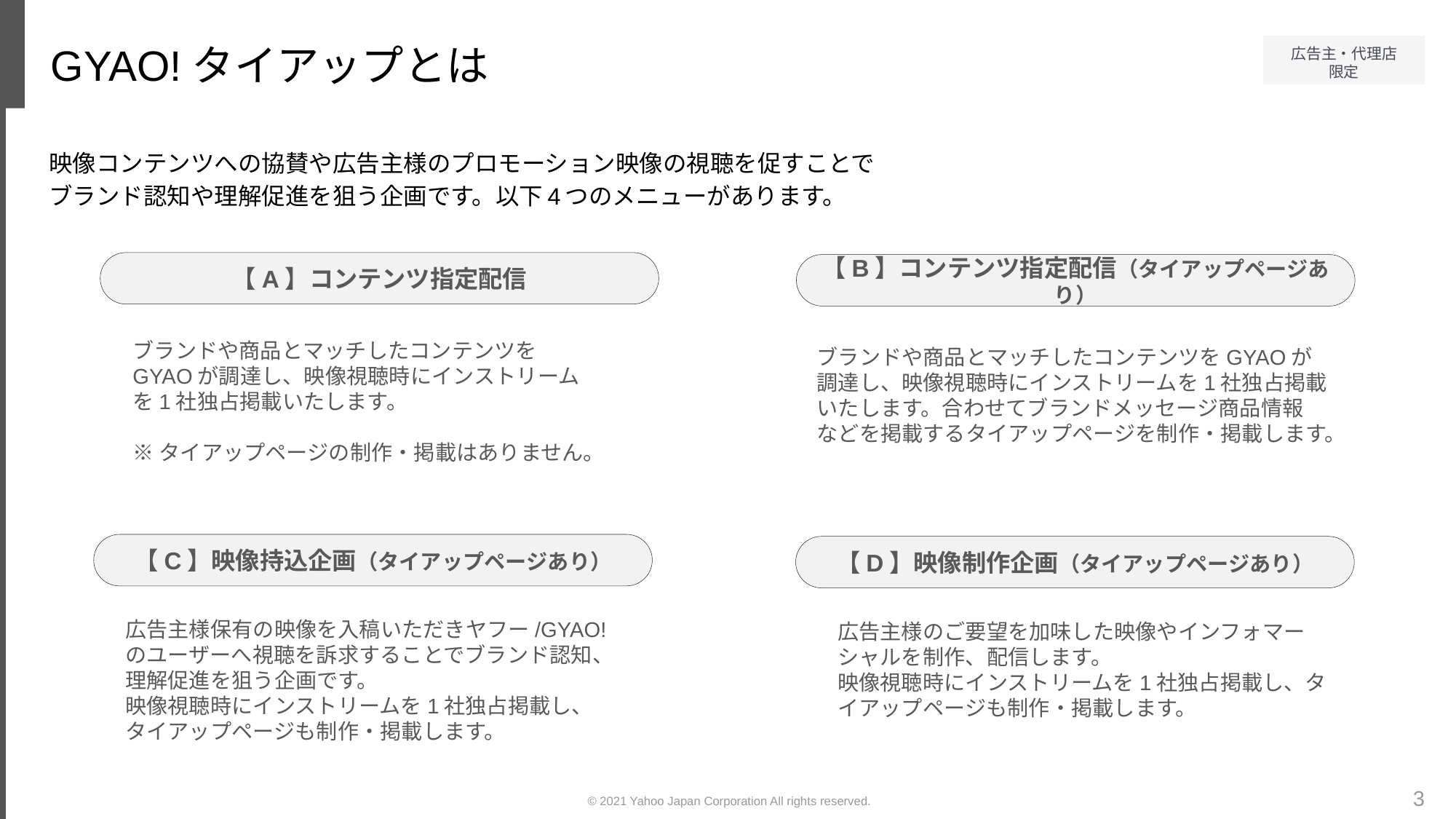

GYAO!タイアップとは
映像コンテンツへの協賛や広告主様のプロモーション映像の視聴を促すことで
ブランド認知や理解促進を狙う企画です。以下4つのメニューがあります。

【A】コンテンツ指定配信
【B】コンテンツ指定配信（タイアップページあり）
ブランドや商品とマッチしたコンテンツをGYAOが調達し、映像視聴時にインストリームを1社独占掲載いたします。

※タイアップページの制作・掲載はありません。
ブランドや商品とマッチしたコンテンツをGYAOが
調達し、映像視聴時にインストリームを1社独占掲載いたします。合わせてブランドメッセージ商品情報
などを掲載するタイアップページを制作・掲載します。
【C】映像持込企画（タイアップページあり）
【D】映像制作企画（タイアップページあり）
広告主様保有の映像を入稿いただきヤフー/GYAO!のユーザーへ視聴を訴求することでブランド認知、理解促進を狙う企画です。
映像視聴時にインストリームを1社独占掲載し、
タイアップページも制作・掲載します。
広告主様のご要望を加味した映像やインフォマーシャルを制作、配信します。
映像視聴時にインストリームを1社独占掲載し、タイアップページも制作・掲載します。
3